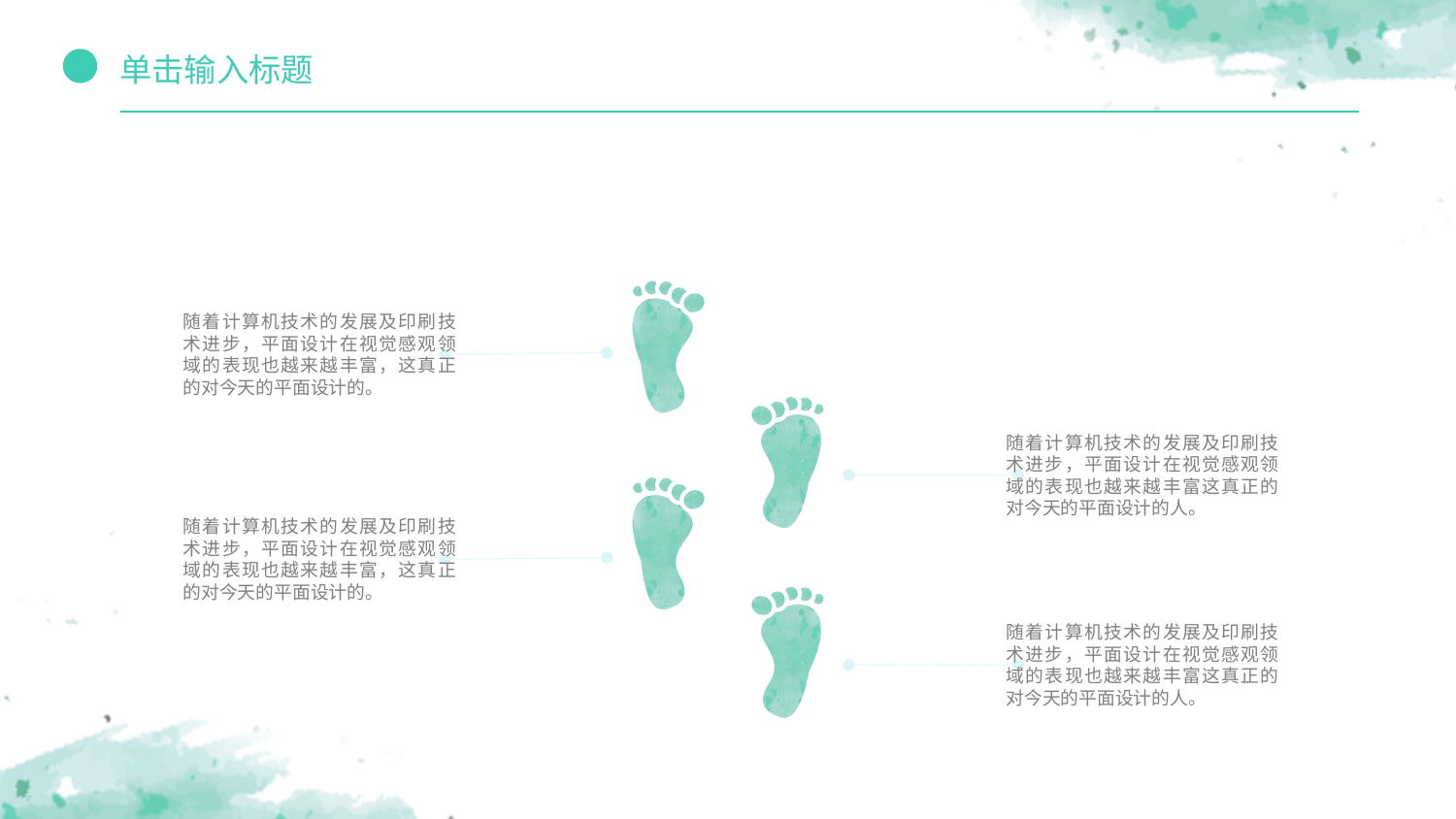

单击输入标题

随着计算机技术的发展及印刷技术进步，平面设计在视觉感观领域的表现也越来越丰富，这真正的对今天的平面设计的。

随着计算机技术的发展及印刷技术进步，平面设计在视觉感观领域的表现也越来越丰富这真正的对今天的平面设计的人。

随着计算机技术的发展及印刷技术进步，平面设计在视觉感观领域的表现也越来越丰富，这真正的对今天的平面设计的。

随着计算机技术的发展及印刷技术进步，平面设计在视觉感观领域的表现也越来越丰富这真正的对今天的平面设计的人。